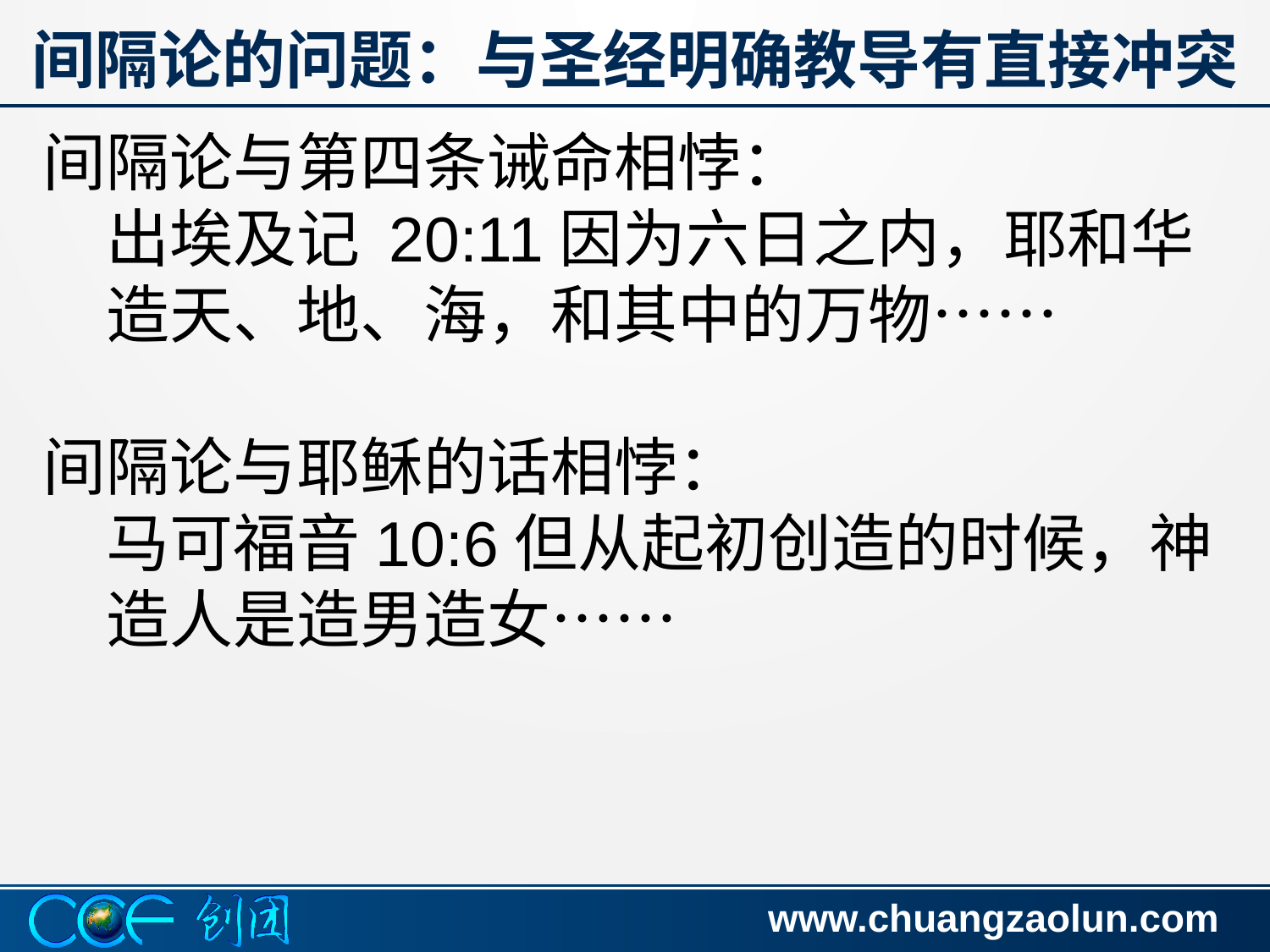

# 间隔论的问题：与圣经明确教导有直接冲突
间隔论与第四条诫命相悖：
出埃及记 20:11因为六日之内，耶和华造天、地、海，和其中的万物……

间隔论与耶稣的话相悖：
马可福音10:6但从起初创造的时候，神造人是造男造女……